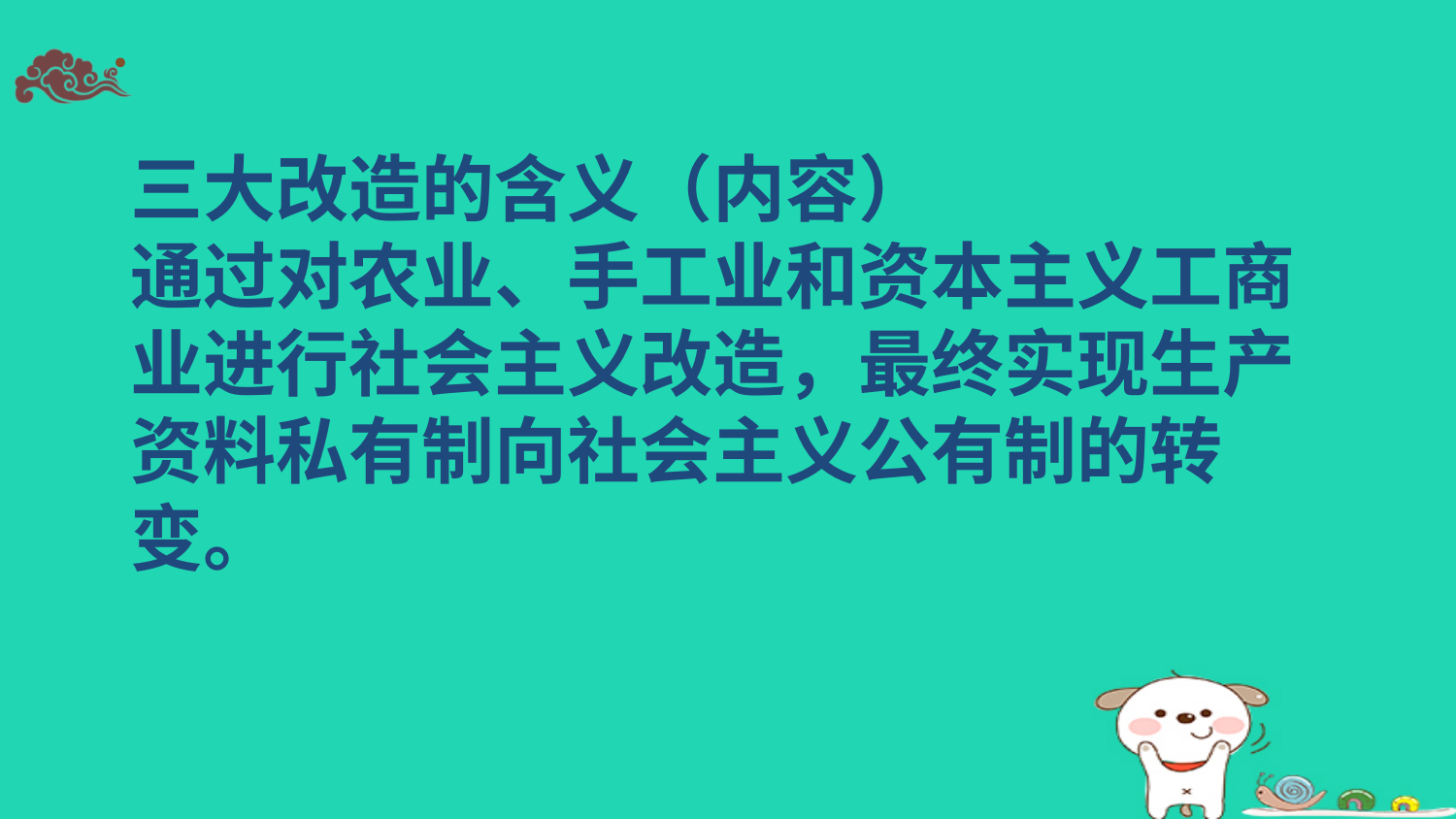

三大改造的含义（内容）
通过对农业、手工业和资本主义工商业进行社会主义改造，最终实现生产资料私有制向社会主义公有制的转变。